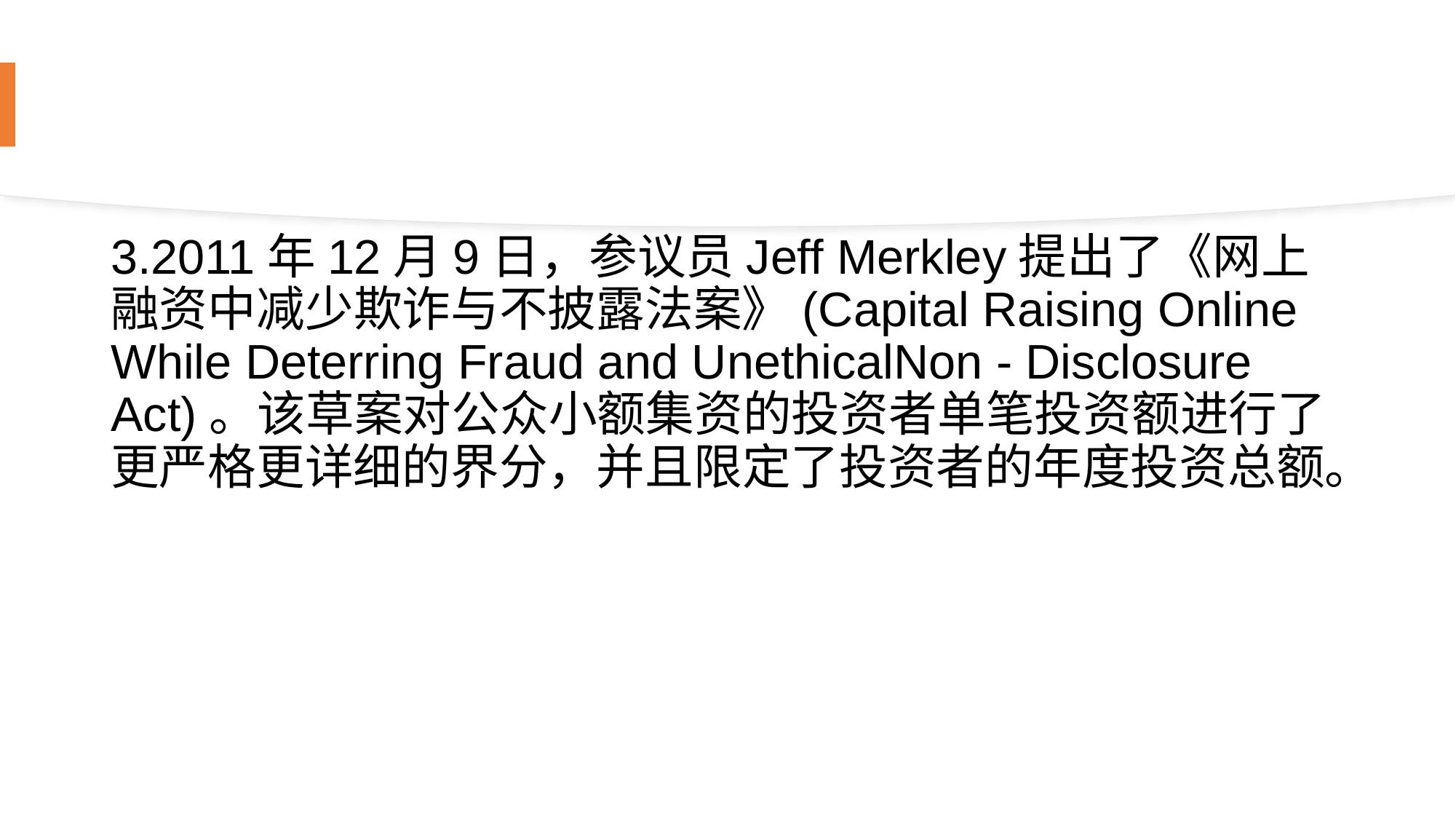

#

3.2011年12月9日，参议员Jeff Merkley提出了《网上融资中减少欺诈与不披露法案》(Capital Raising Online While Deterring Fraud and UnethicalNon - Disclosure Act)。该草案对公众小额集资的投资者单笔投资额进行了更严格更详细的界分，并且限定了投资者的年度投资总额。